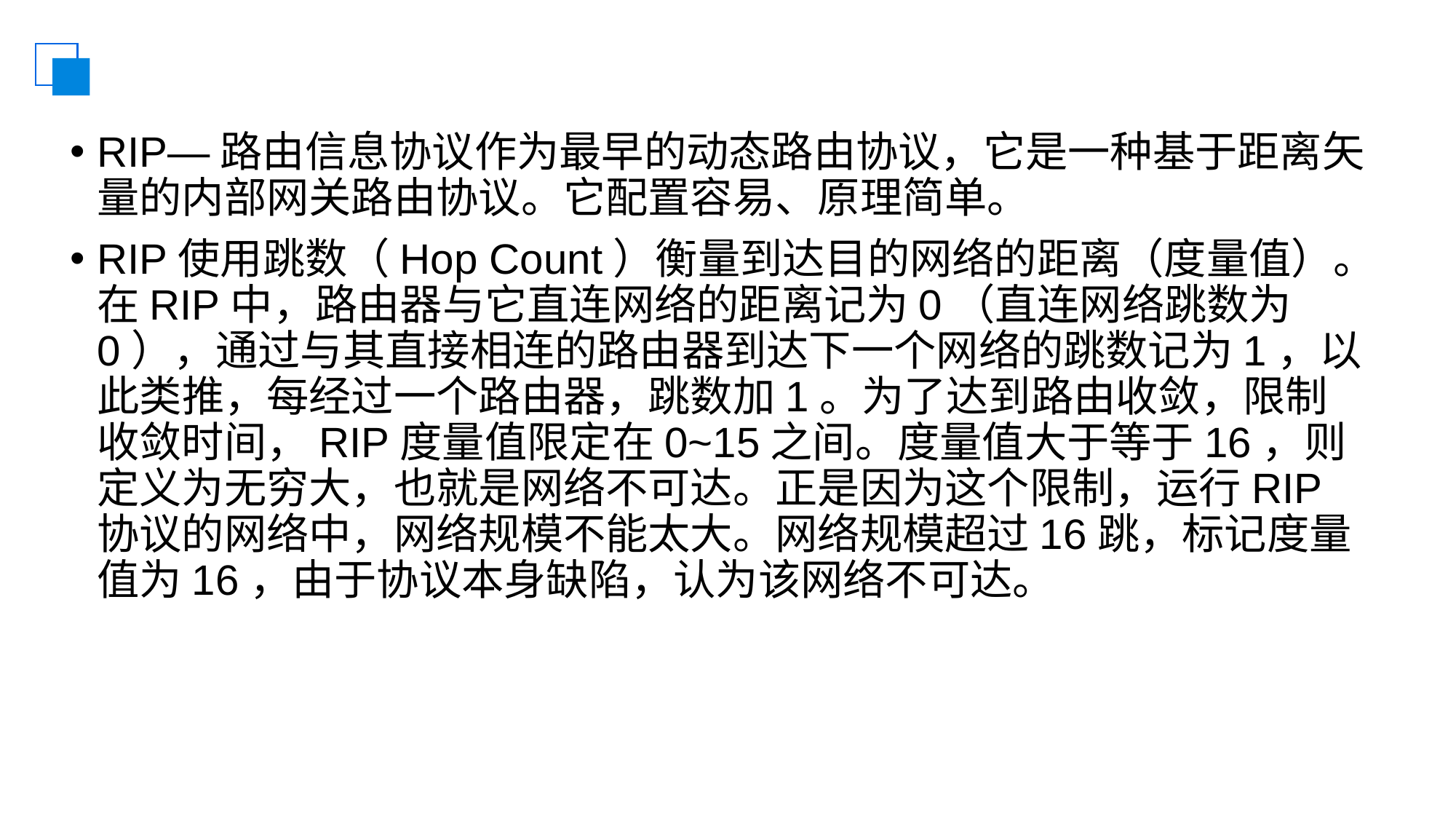

#
RIP—路由信息协议作为最早的动态路由协议，它是一种基于距离矢量的内部网关路由协议。它配置容易、原理简单。
RIP使用跳数（Hop Count）衡量到达目的网络的距离（度量值）。在RIP中，路由器与它直连网络的距离记为0（直连网络跳数为0），通过与其直接相连的路由器到达下一个网络的跳数记为1，以此类推，每经过一个路由器，跳数加1。为了达到路由收敛，限制收敛时间，RIP度量值限定在0~15之间。度量值大于等于16，则定义为无穷大，也就是网络不可达。正是因为这个限制，运行RIP协议的网络中，网络规模不能太大。网络规模超过16跳，标记度量值为16，由于协议本身缺陷，认为该网络不可达。